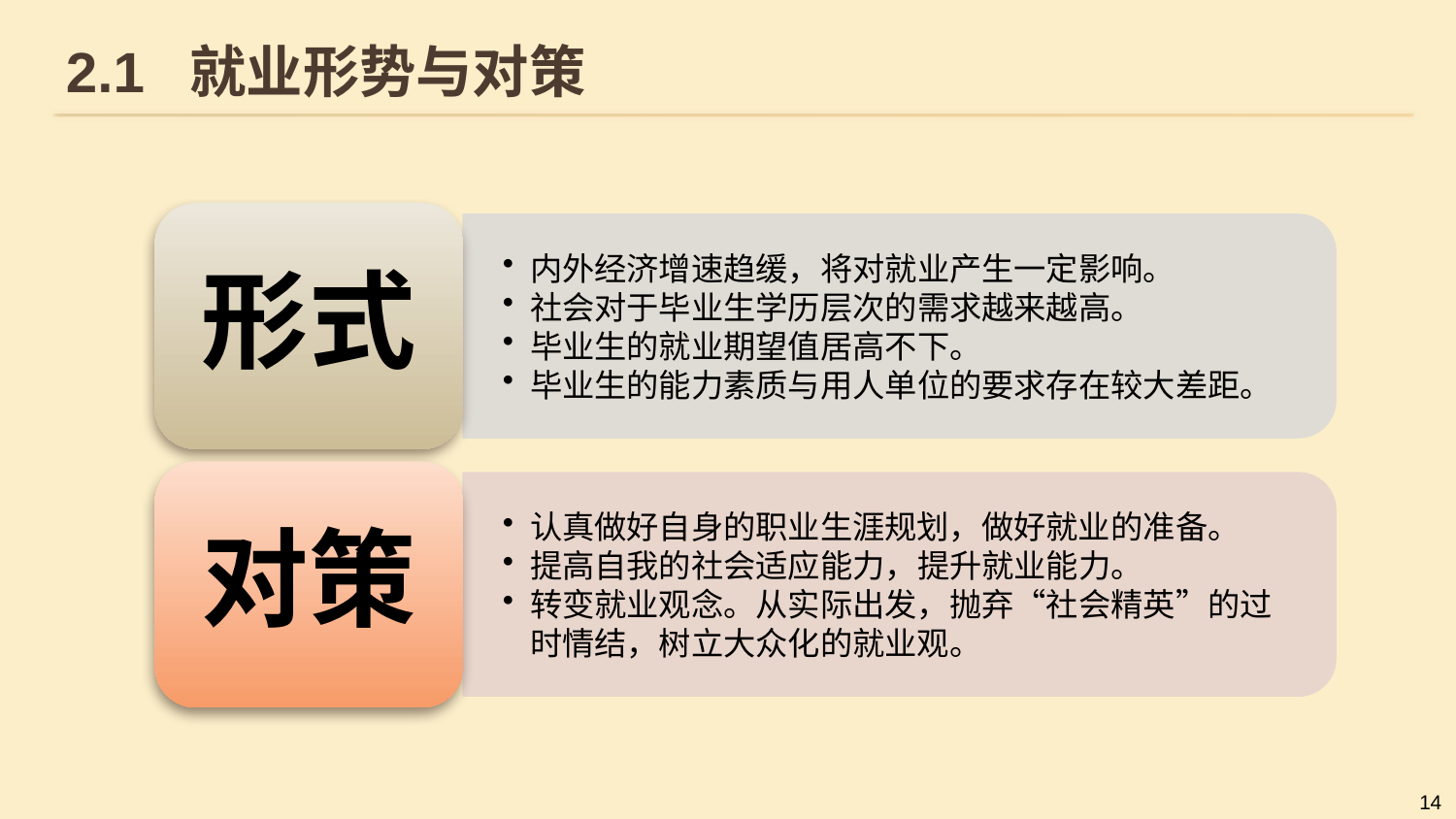

# 2.1  就业形势与对策
形式
内外经济增速趋缓，将对就业产生一定影响。
社会对于毕业生学历层次的需求越来越高。
毕业生的就业期望值居高不下。
毕业生的能力素质与用人单位的要求存在较大差距。
对策
认真做好自身的职业生涯规划，做好就业的准备。
提高自我的社会适应能力，提升就业能力。
转变就业观念。从实际出发，抛弃“社会精英”的过时情结，树立大众化的就业观。
14